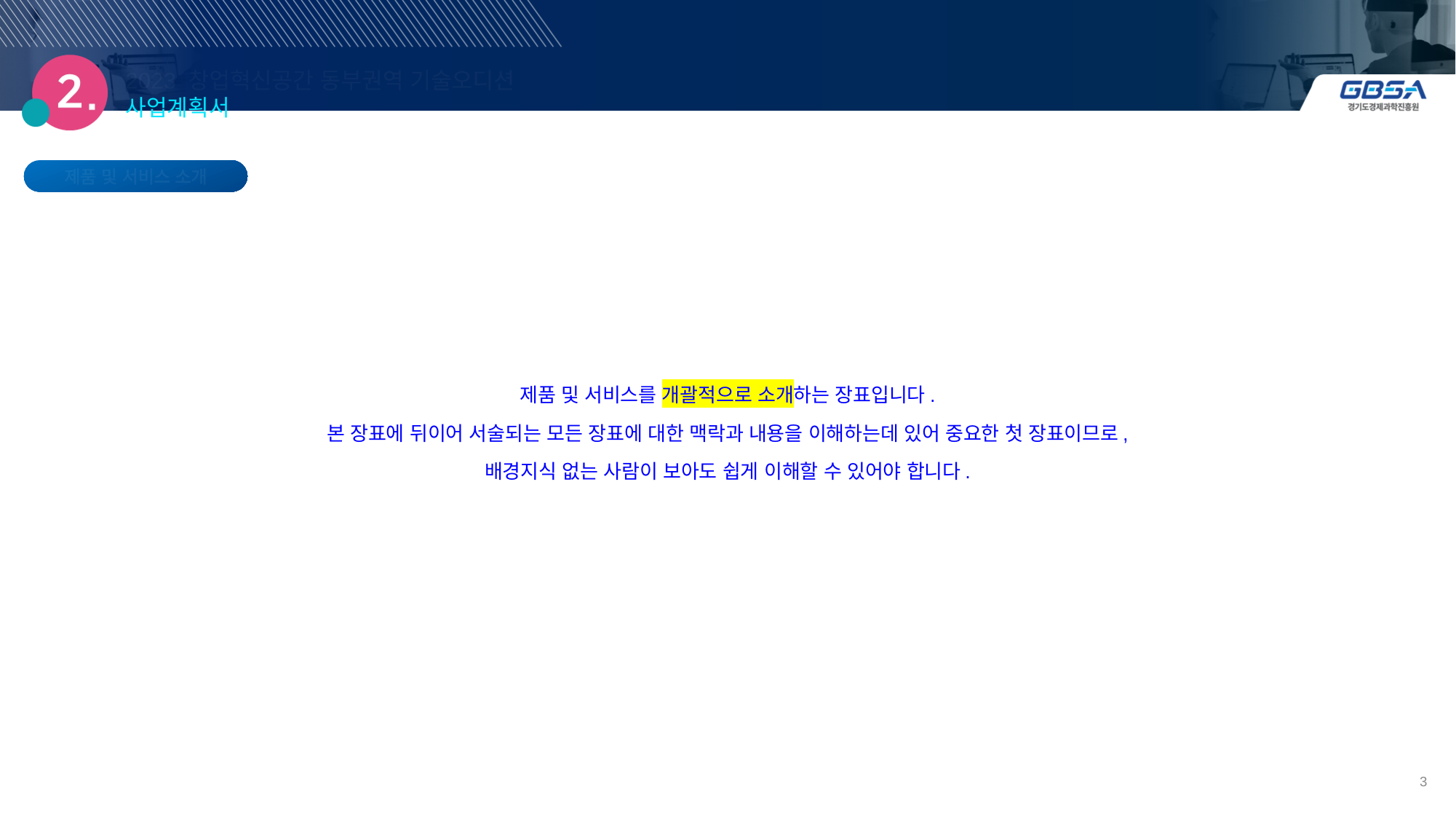

2023 창업혁신공간 동부권역 기술오디션 사업계획서
제품 및 서비스 소개

제품 및 서비스를 개괄적으로 소개하는 장표입니다.
본 장표에 뒤이어 서술되는 모든 장표에 대한 맥락과 내용을 이해하는데 있어 중요한 첫 장표이므로,
배경지식 없는 사람이 보아도 쉽게 이해할 수 있어야 합니다.
3